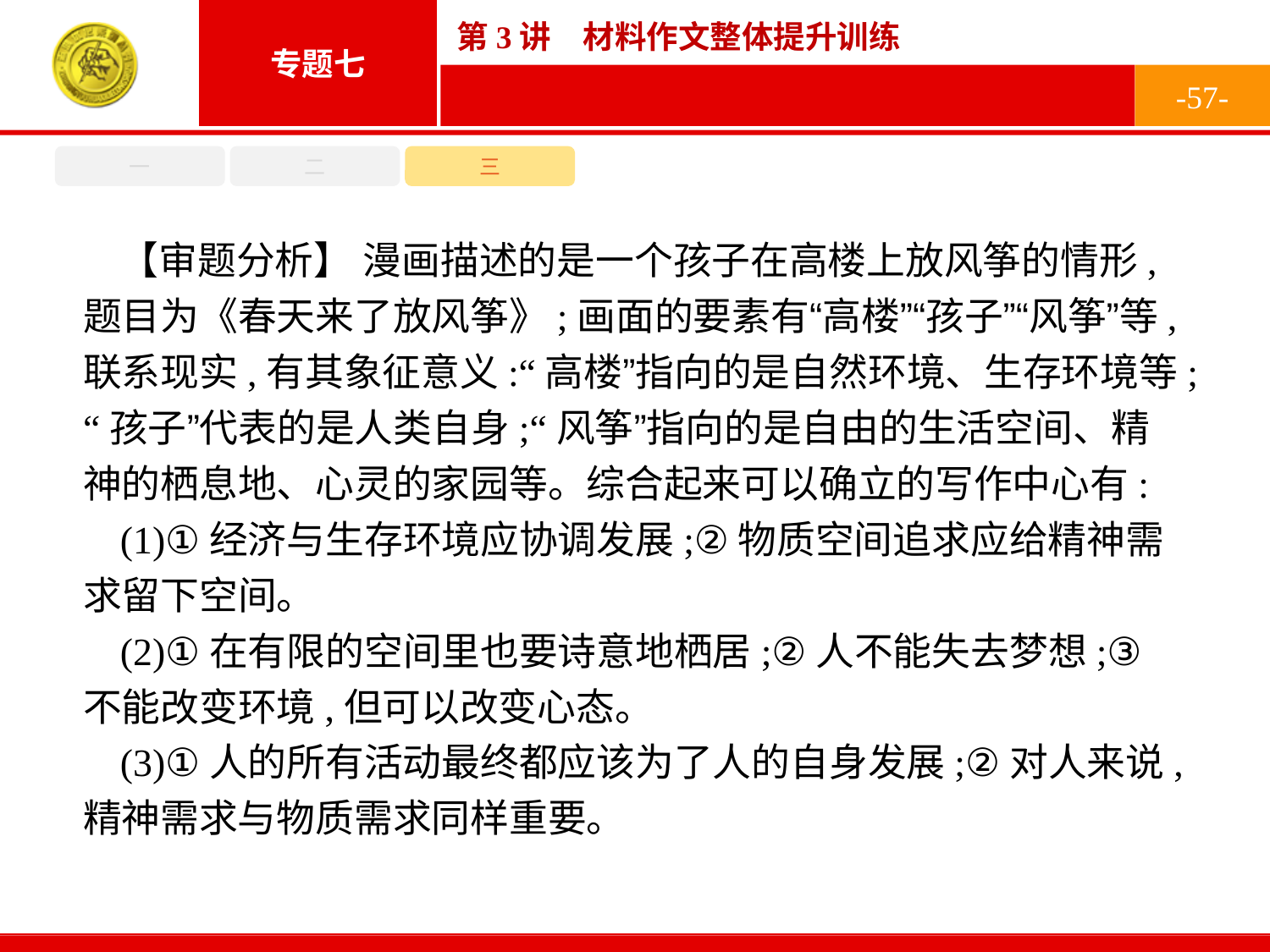

-57-
一
二
三
【审题分析】 漫画描述的是一个孩子在高楼上放风筝的情形,题目为《春天来了放风筝》;画面的要素有“高楼”“孩子”“风筝”等,联系现实,有其象征意义:“高楼”指向的是自然环境、生存环境等;“孩子”代表的是人类自身;“风筝”指向的是自由的生活空间、精神的栖息地、心灵的家园等。综合起来可以确立的写作中心有:
(1)①经济与生存环境应协调发展;②物质空间追求应给精神需求留下空间。
(2)①在有限的空间里也要诗意地栖居;②人不能失去梦想;③不能改变环境,但可以改变心态。
(3)①人的所有活动最终都应该为了人的自身发展;②对人来说,精神需求与物质需求同样重要。